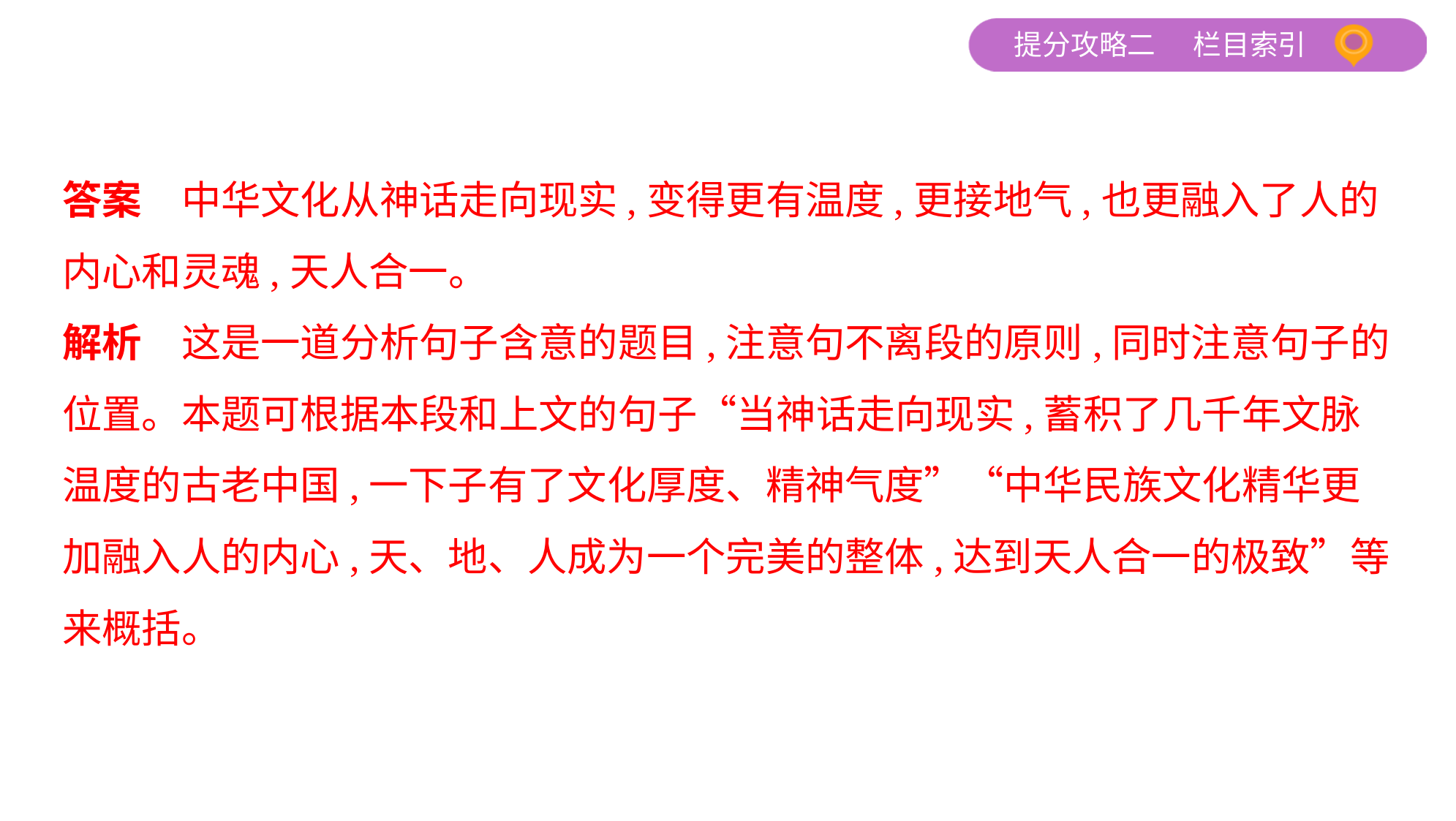

答案　中华文化从神话走向现实,变得更有温度,更接地气,也更融入了人的
内心和灵魂,天人合一。
解析　这是一道分析句子含意的题目,注意句不离段的原则,同时注意句子的
位置。本题可根据本段和上文的句子“当神话走向现实,蓄积了几千年文脉
温度的古老中国,一下子有了文化厚度、精神气度”“中华民族文化精华更
加融入人的内心,天、地、人成为一个完美的整体,达到天人合一的极致”等
来概括。